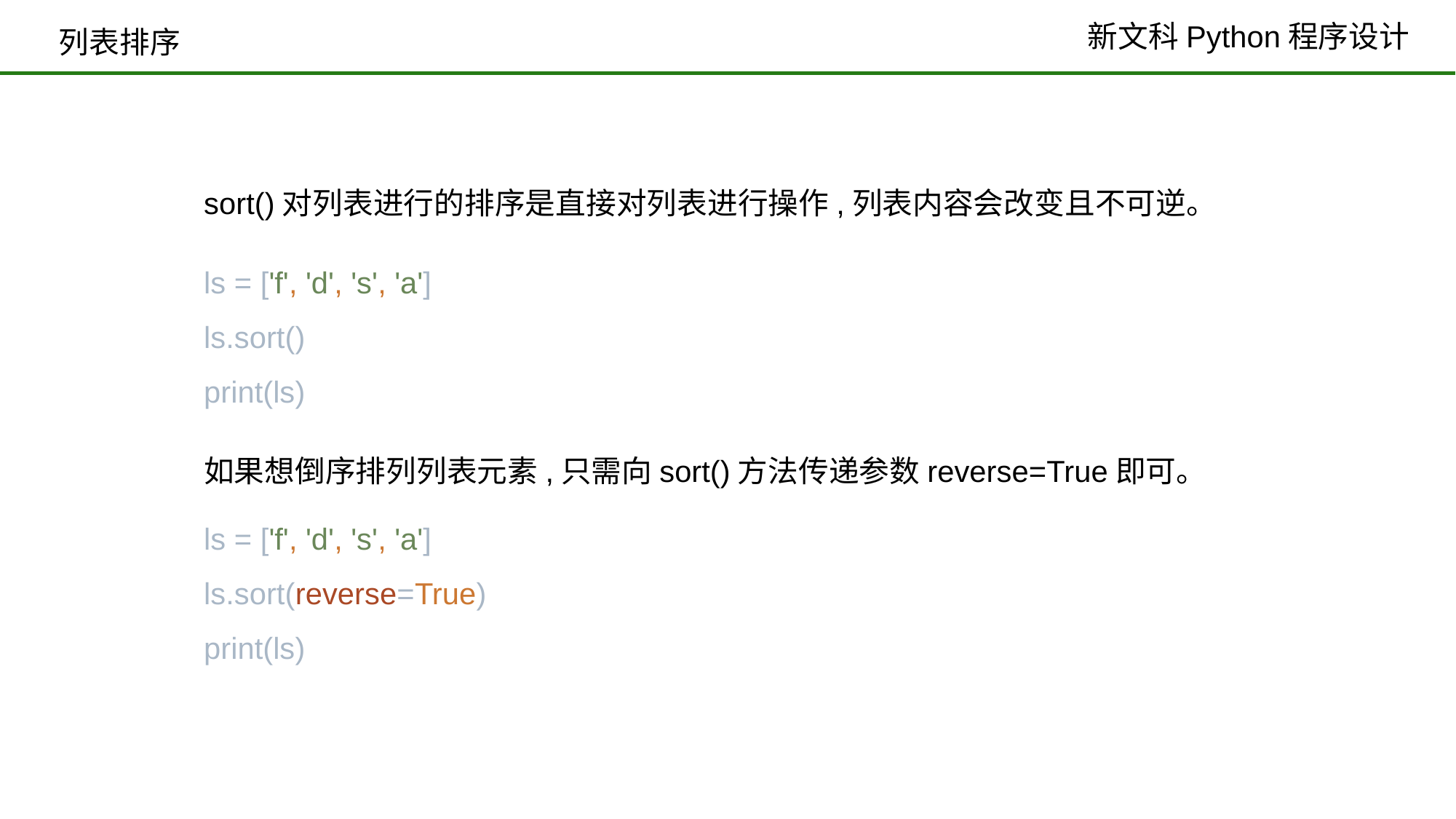

列表排序
sort()对列表进行的排序是直接对列表进行操作,列表内容会改变且不可逆。
ls = ['f', 'd', 's', 'a']
ls.sort()
print(ls)
如果想倒序排列列表元素,只需向sort()方法传递参数reverse=True即可。
ls = ['f', 'd', 's', 'a']
ls.sort(reverse=True)
print(ls)